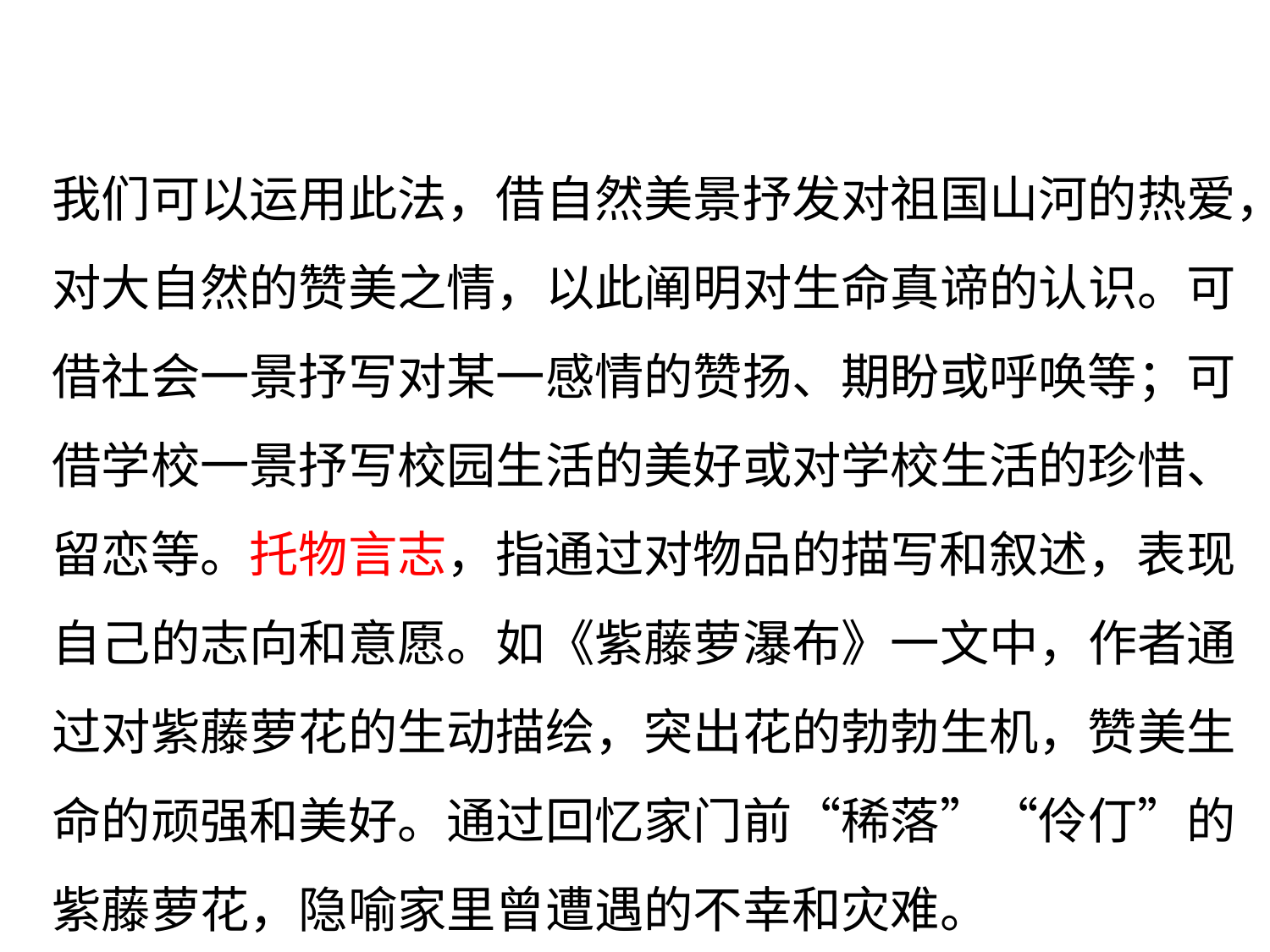

我们可以运用此法，借自然美景抒发对祖国山河的热爱，对大自然的赞美之情，以此阐明对生命真谛的认识。可借社会一景抒写对某一感情的赞扬、期盼或呼唤等；可借学校一景抒写校园生活的美好或对学校生活的珍惜、留恋等。托物言志，指通过对物品的描写和叙述，表现自己的志向和意愿。如《紫藤萝瀑布》一文中，作者通过对紫藤萝花的生动描绘，突出花的勃勃生机，赞美生命的顽强和美好。通过回忆家门前“稀落”“伶仃”的紫藤萝花，隐喻家里曾遭遇的不幸和灾难。